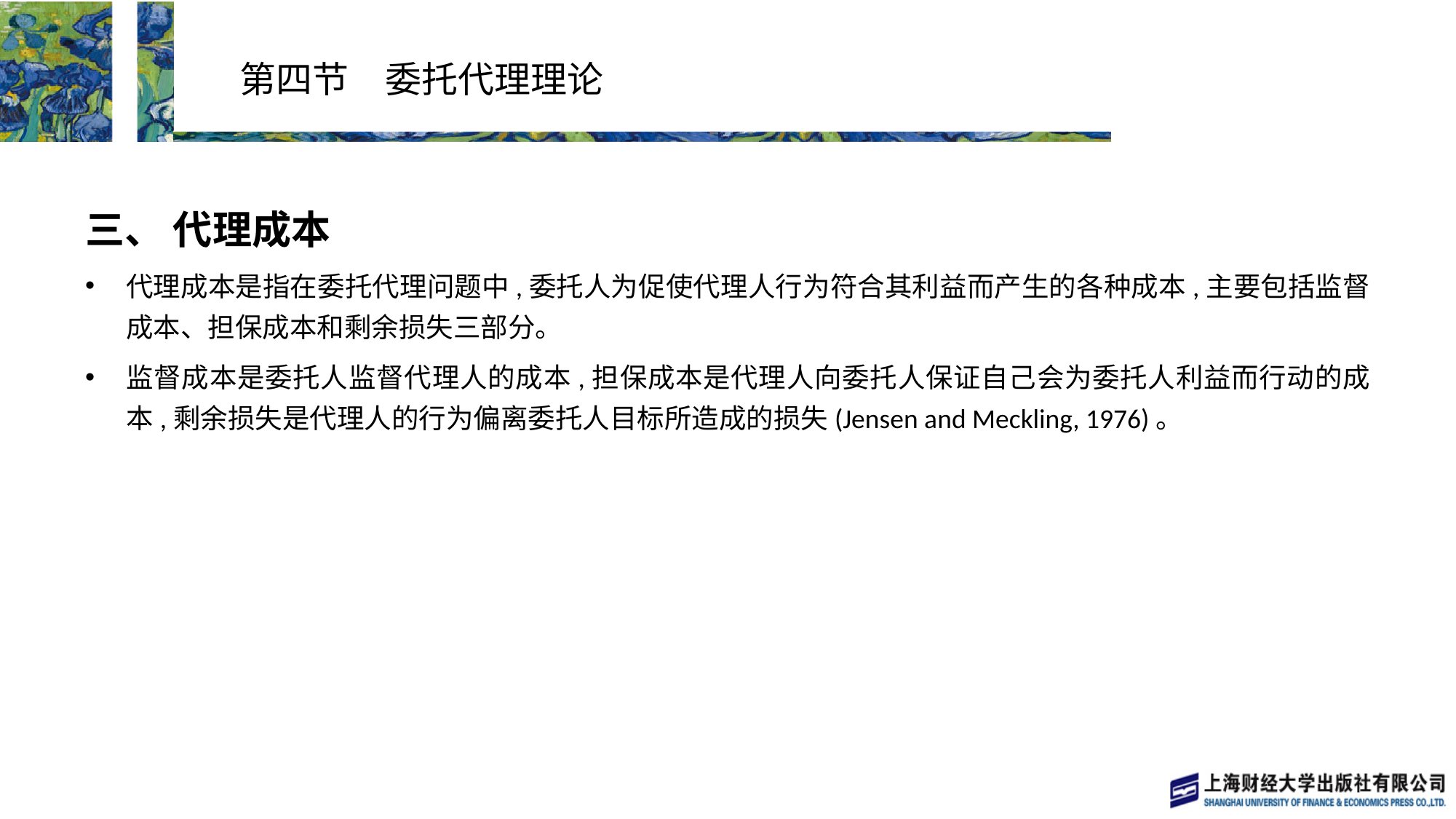

# 第四节　委托代理理论
三、 代理成本
代理成本是指在委托代理问题中,委托人为促使代理人行为符合其利益而产生的各种成本,主要包括监督成本、担保成本和剩余损失三部分。
监督成本是委托人监督代理人的成本,担保成本是代理人向委托人保证自己会为委托人利益而行动的成本,剩余损失是代理人的行为偏离委托人目标所造成的损失(Jensen and Meckling, 1976)。